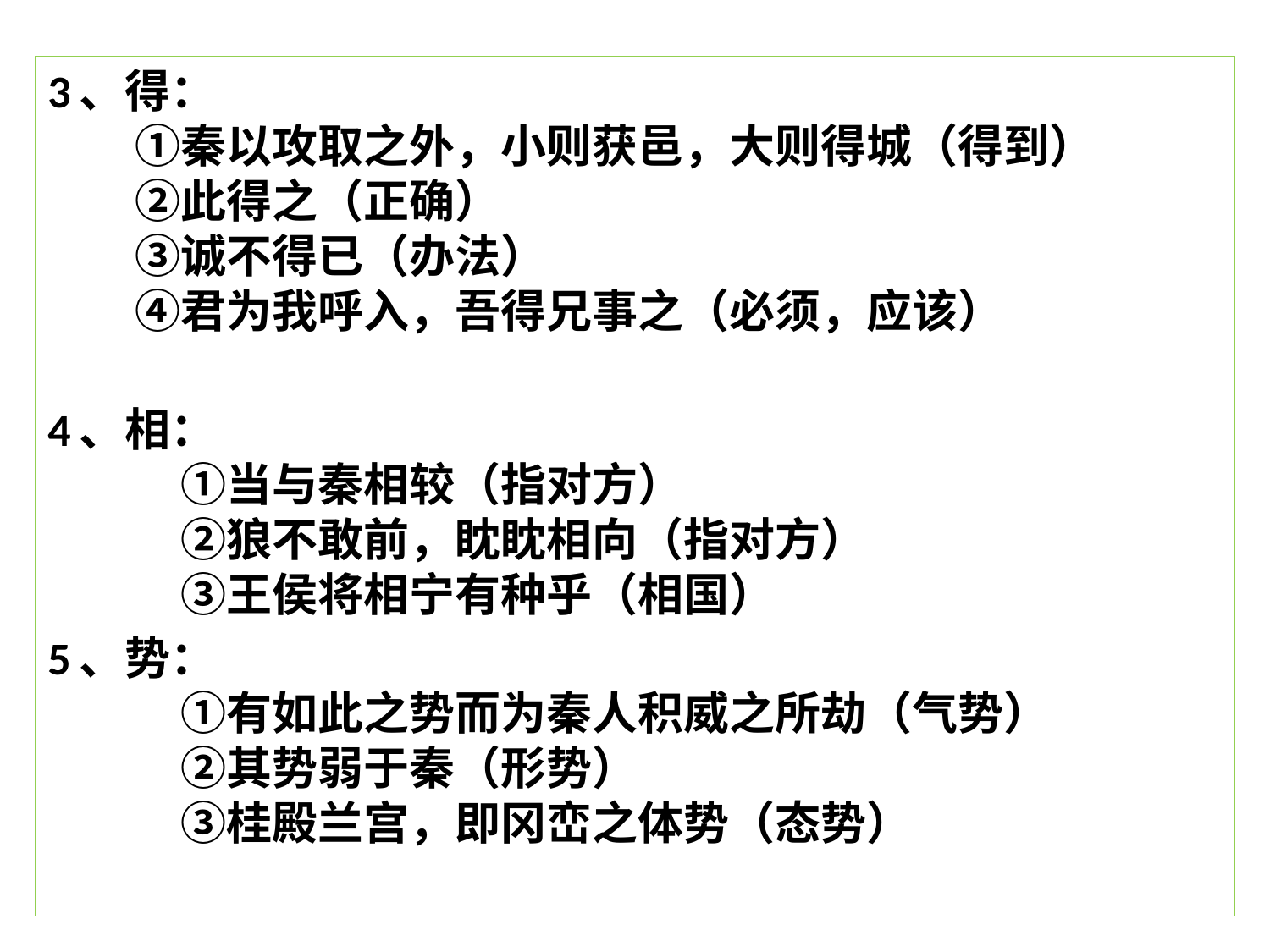

3、得：
　①秦以攻取之外，小则获邑，大则得城（得到）
　②此得之（正确）
　③诚不得已（办法）
　④君为我呼入，吾得兄事之（必须，应该）
4、相：
　　①当与秦相较（指对方）
　　②狼不敢前，眈眈相向（指对方）
　　③王侯将相宁有种乎（相国）
5、势：
　　①有如此之势而为秦人积威之所劫（气势）
　　②其势弱于秦（形势）
　　③桂殿兰宫，即冈峦之体势（态势）